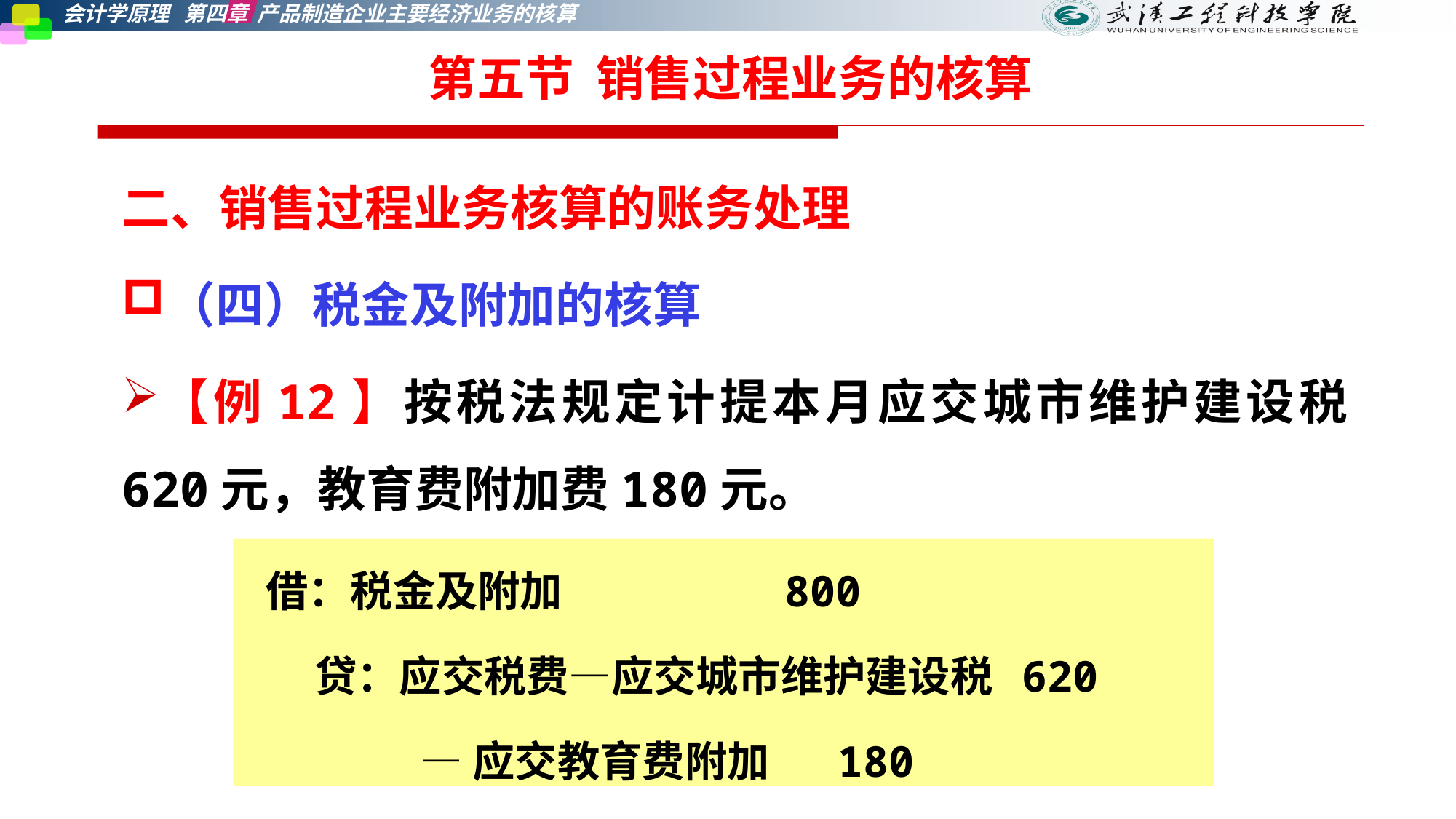

第五节  销售过程业务的核算
二、销售过程业务核算的账务处理
（四）税金及附加的核算
【例12】按税法规定计提本月应交城市维护建设税620元，教育费附加费180元。
借：税金及附加                      800
    贷：应交税费—应交城市维护建设税  620
                —应交教育费附加      180